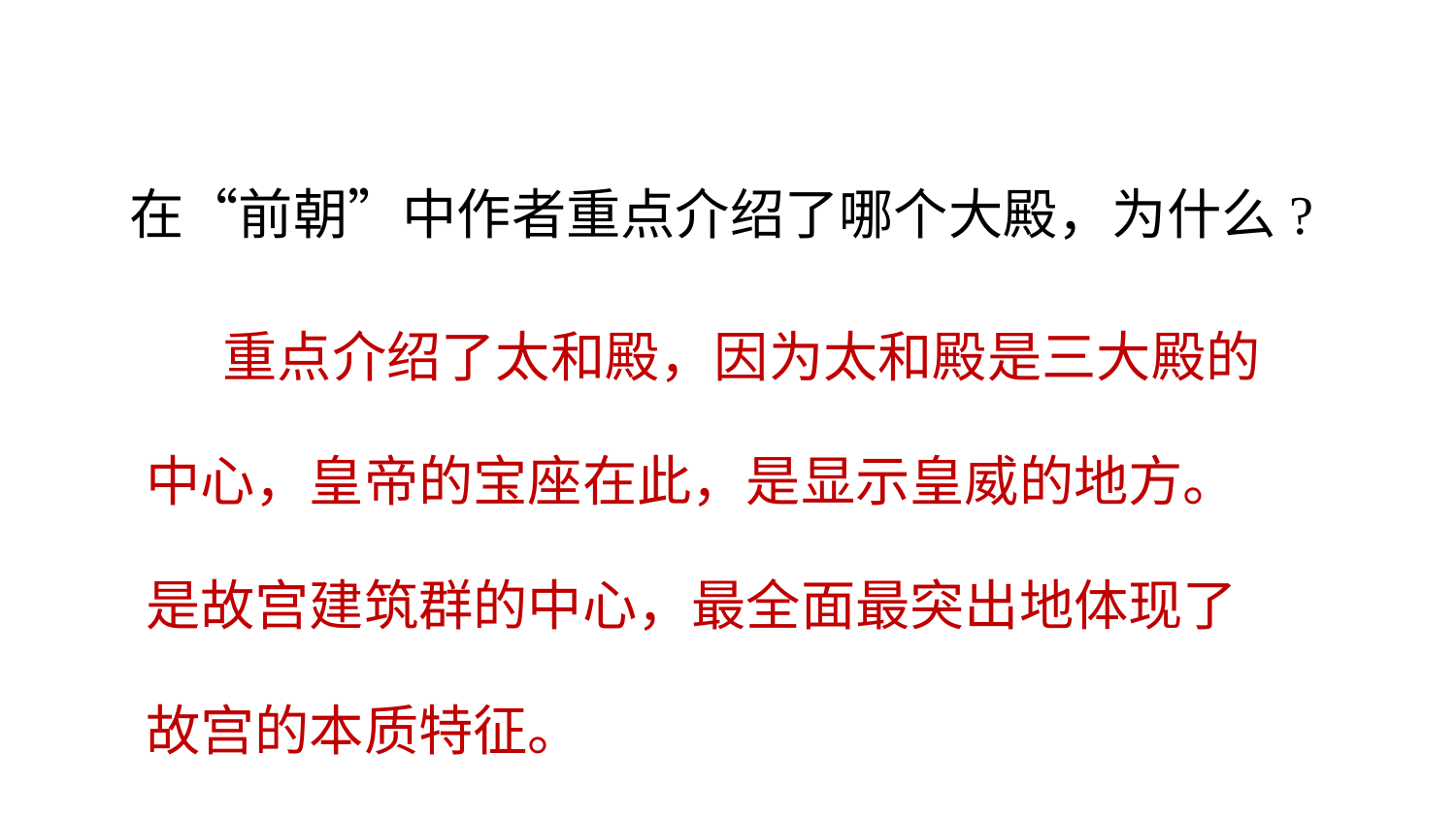

# 在“前朝”中作者重点介绍了哪个大殿，为什么?
      重点介绍了太和殿，因为太和殿是三大殿的中心，皇帝的宝座在此，是显示皇威的地方。是故宫建筑群的中心，最全面最突出地体现了故宫的本质特征。